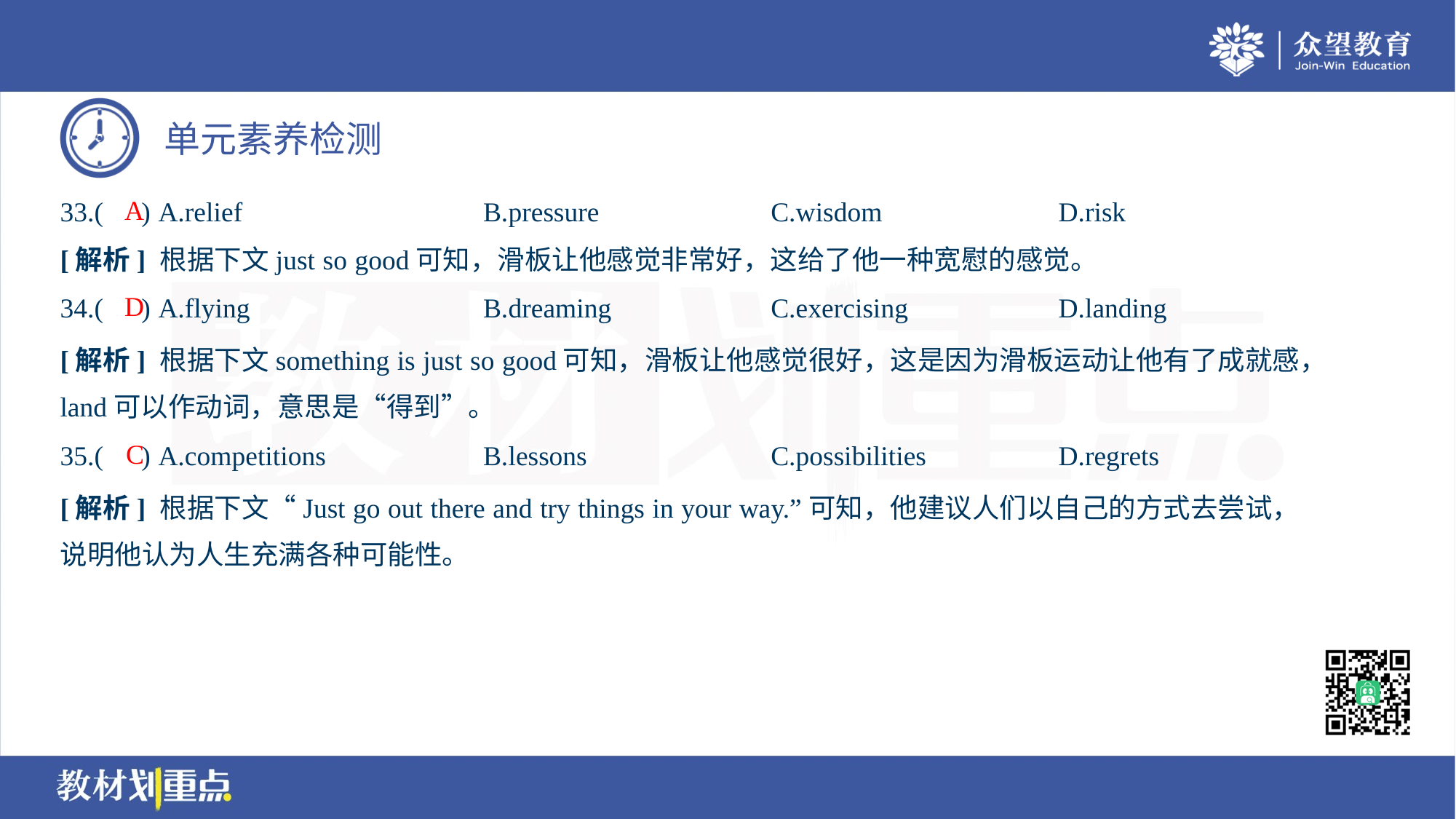

A
33.(     ) A.relief	B.pressure	C.wisdom	D.risk
[解析] 根据下文just so good可知，滑板让他感觉非常好，这给了他一种宽慰的感觉。
D
34.(     ) A.flying	B.dreaming	C.exercising	D.landing
[解析] 根据下文something is just so good可知，滑板让他感觉很好，这是因为滑板运动让他有了成就感，
land可以作动词，意思是“得到”。
C
35.(     ) A.competitions	B.lessons	C.possibilities	D.regrets
[解析] 根据下文“Just go out there and try things in your way.”可知，他建议人们以自己的方式去尝试，
说明他认为人生充满各种可能性。